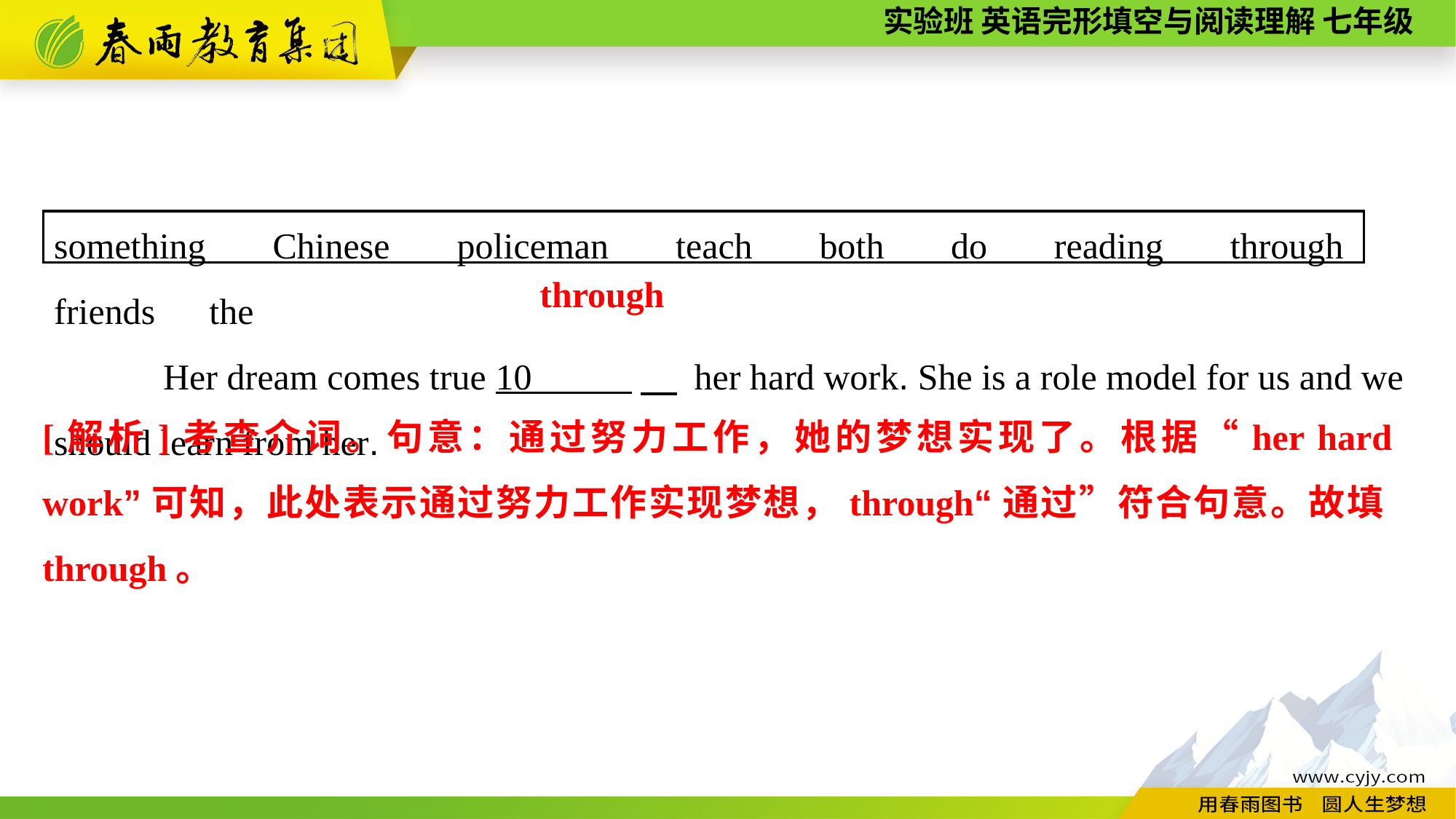

something　Chinese　policeman　teach　both　do　reading　through　friends　the
Her dream comes true 10           　 her hard work. She is a role model for us and we should learn from her.

through
[解析]考查介词。句意：通过努力工作，她的梦想实现了。根据“her hard work”可知，此处表示通过努力工作实现梦想，through“通过”符合句意。故填through。